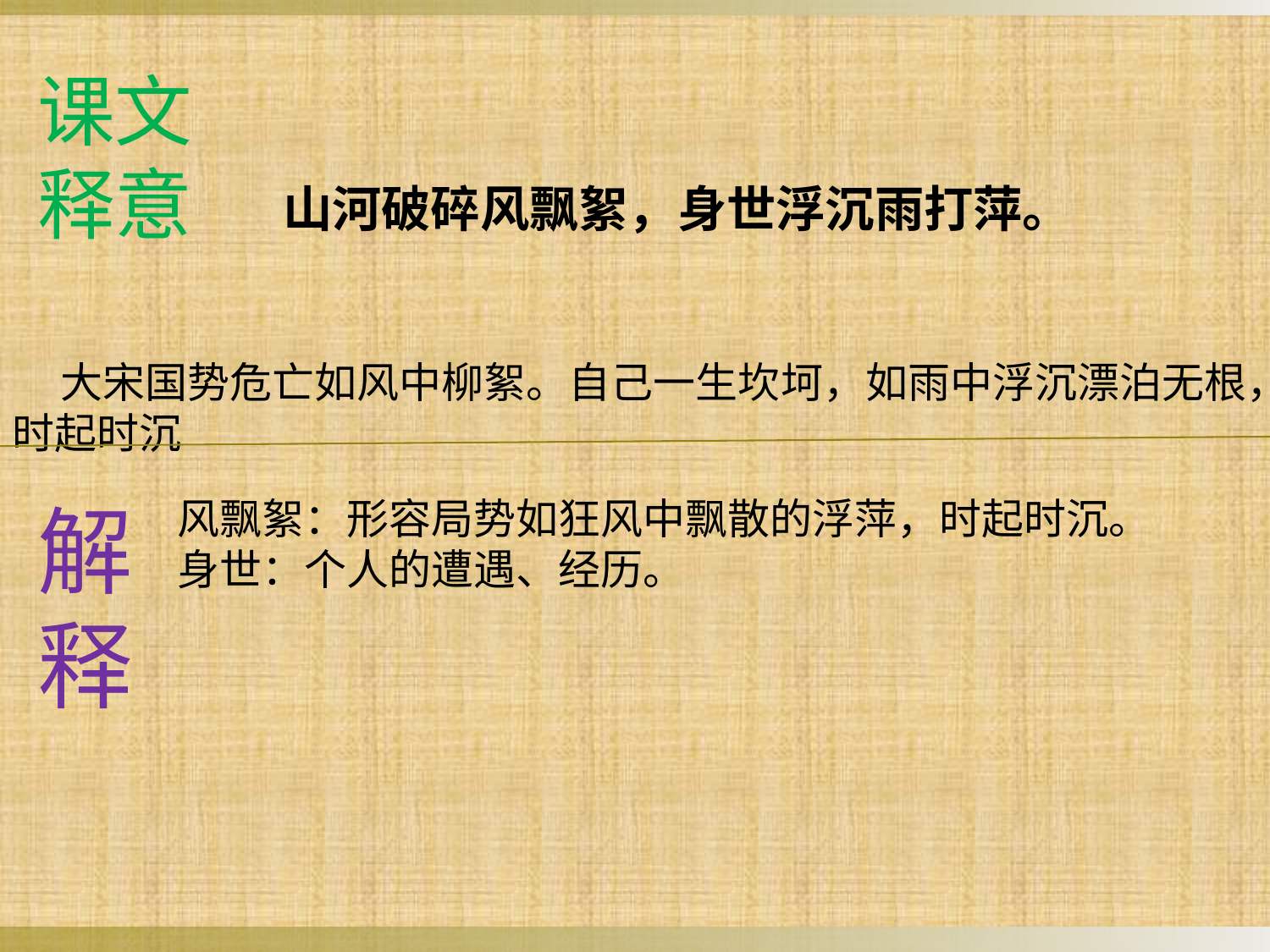

山河破碎风飘絮，身世浮沉雨打萍。

    大宋国势危亡如风中柳絮。自己一生坎坷，如雨中浮沉漂泊无根，
时起时沉

课文释意
解
释
风飘絮：形容局势如狂风中飘散的浮萍，时起时沉。
身世：个人的遭遇、经历。